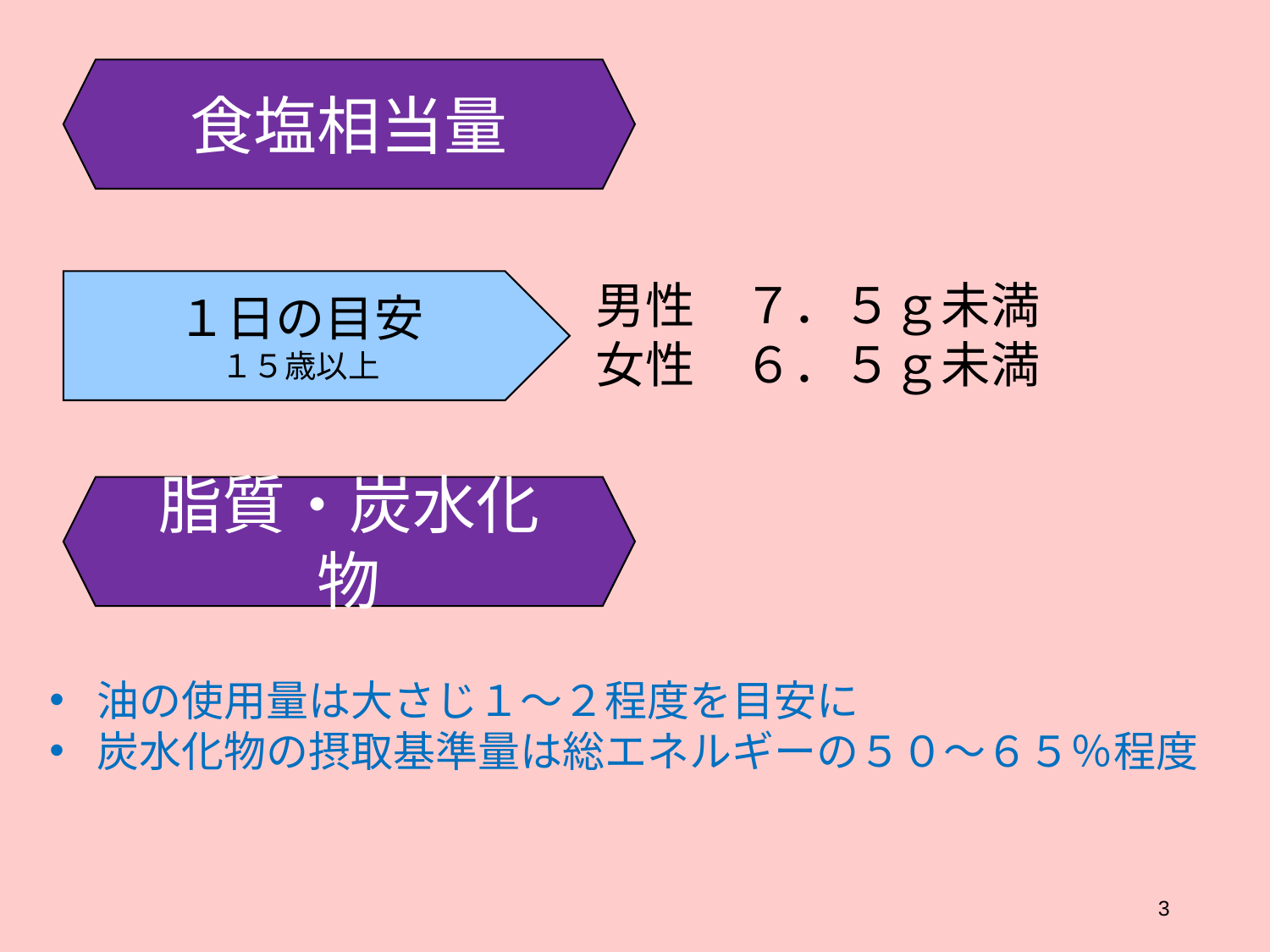

食塩相当量
男性　７．５ｇ未満
女性　６．５ｇ未満
１日の目安
１５歳以上
脂質・炭水化物
油の使用量は大さじ１～２程度を目安に
炭水化物の摂取基準量は総エネルギーの５０～６５％程度
3